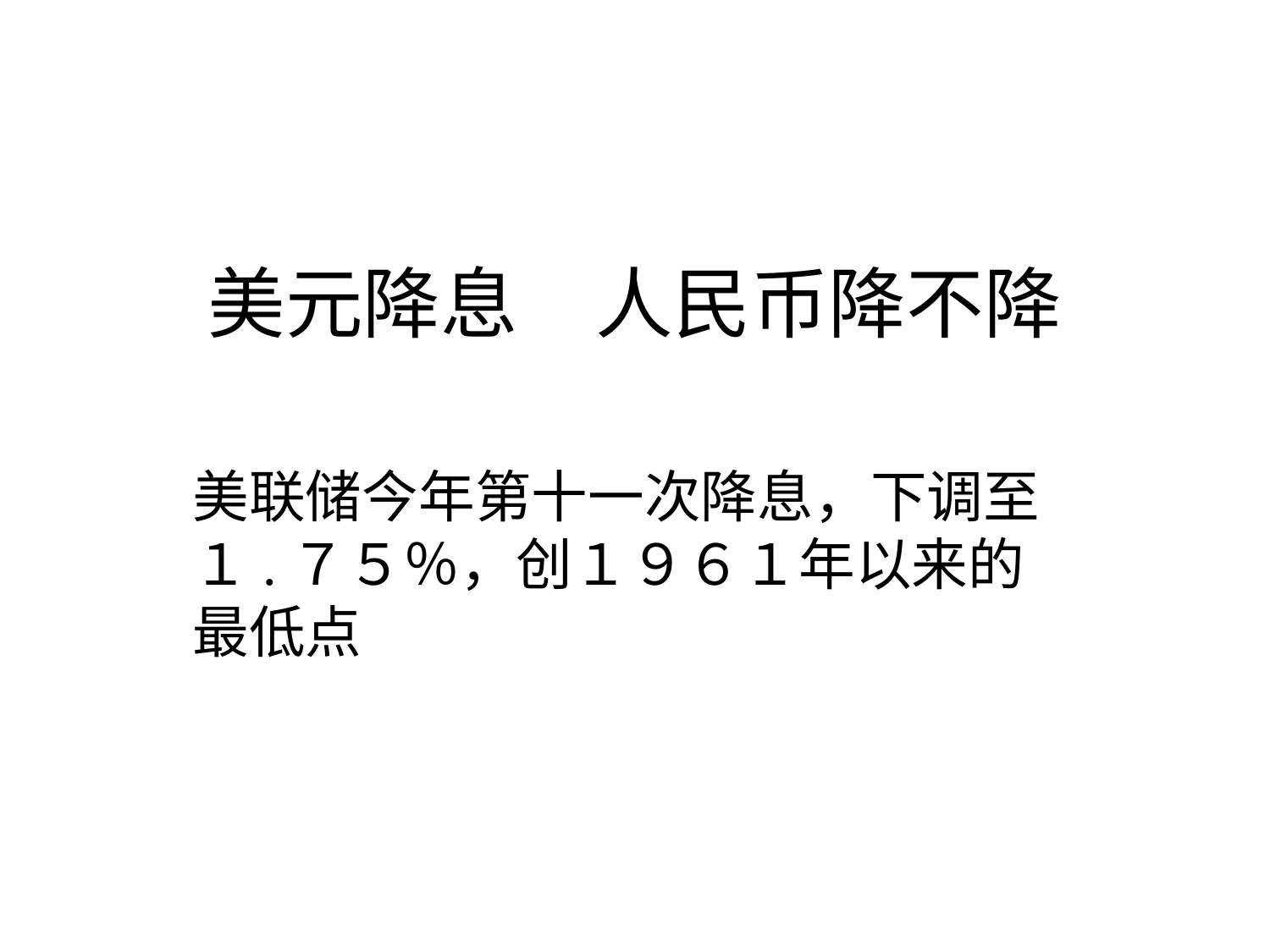

# 美元降息　人民币降不降
美联储今年第十一次降息，下调至１.７５％，创１９６１年以来的最低点